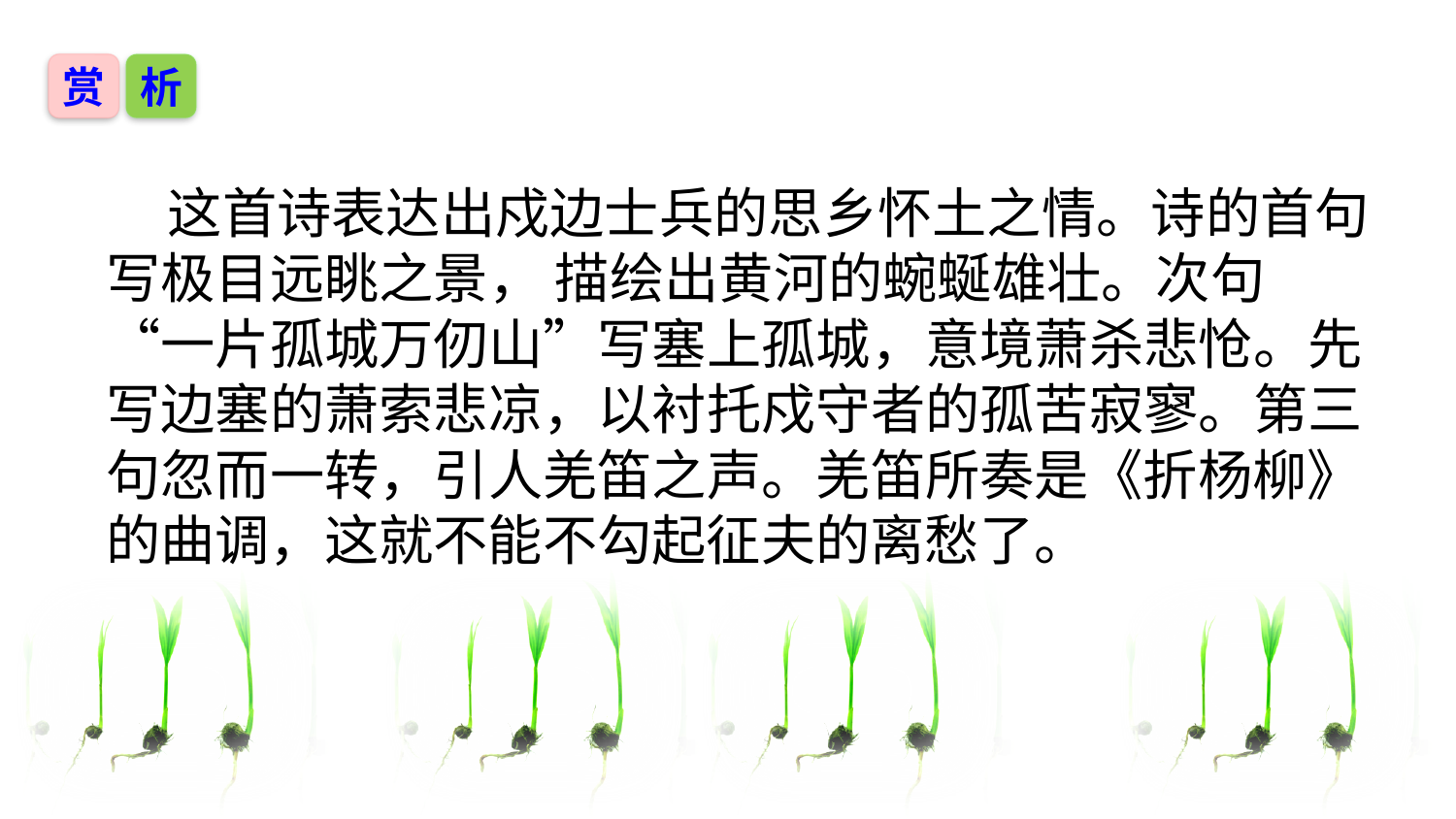

赏
析
    这首诗表达出戍边士兵的思乡怀土之情。诗的首句写极目远眺之景， 描绘出黄河的蜿蜒雄壮。次句“一片孤城万仞山”写塞上孤城，意境萧杀悲怆。先写边塞的萧索悲凉，以衬托戍守者的孤苦寂寥。第三句忽而一转，引人羌笛之声。羌笛所奏是《折杨柳》的曲调，这就不能不勾起征夫的离愁了。